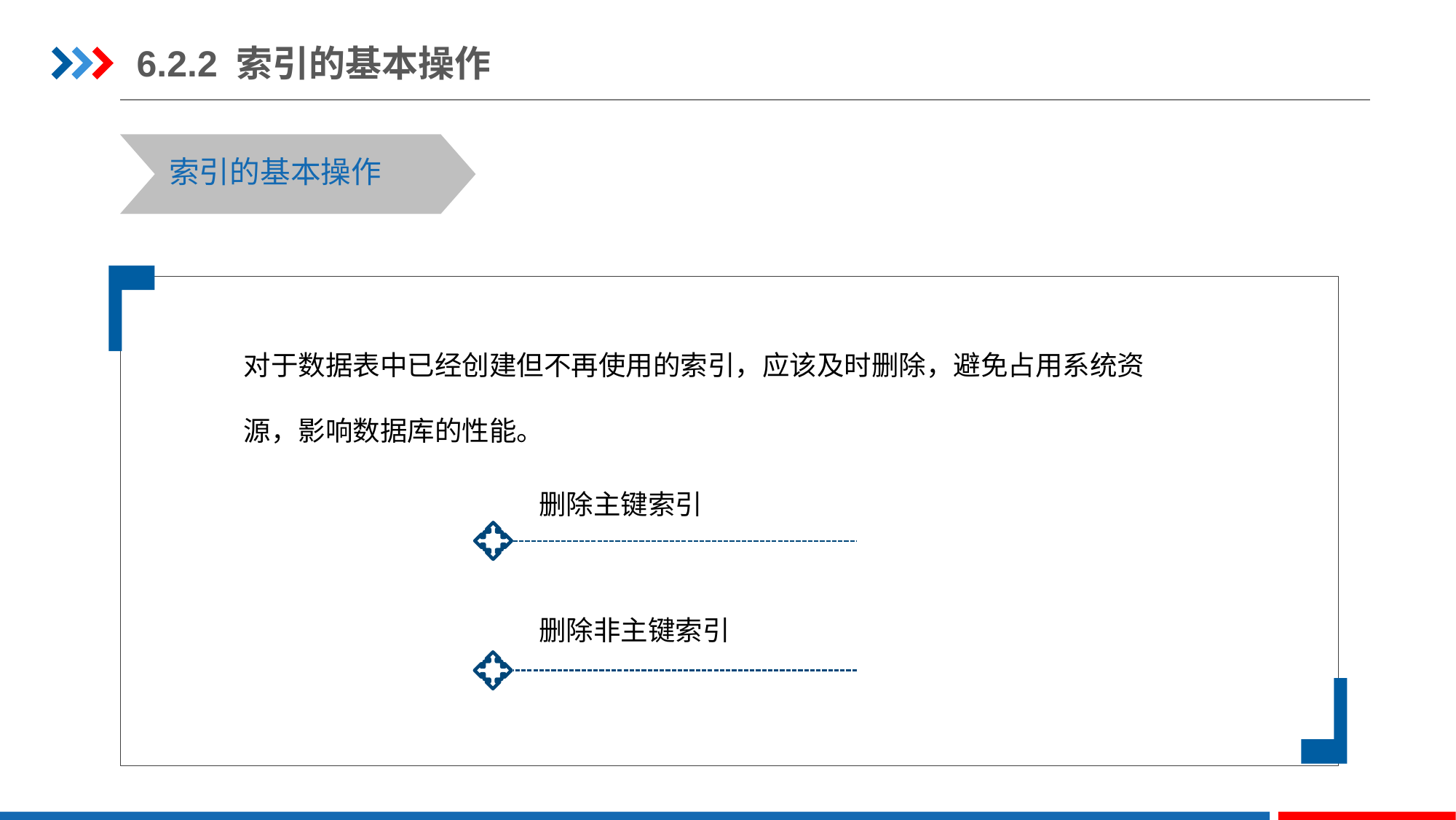

6.2.2 索引的基本操作

索引的基本操作

对于数据表中已经创建但不再使用的索引，应该及时删除，避免占用系统资源，影响数据库的性能。
删除主键索引

删除非主键索引